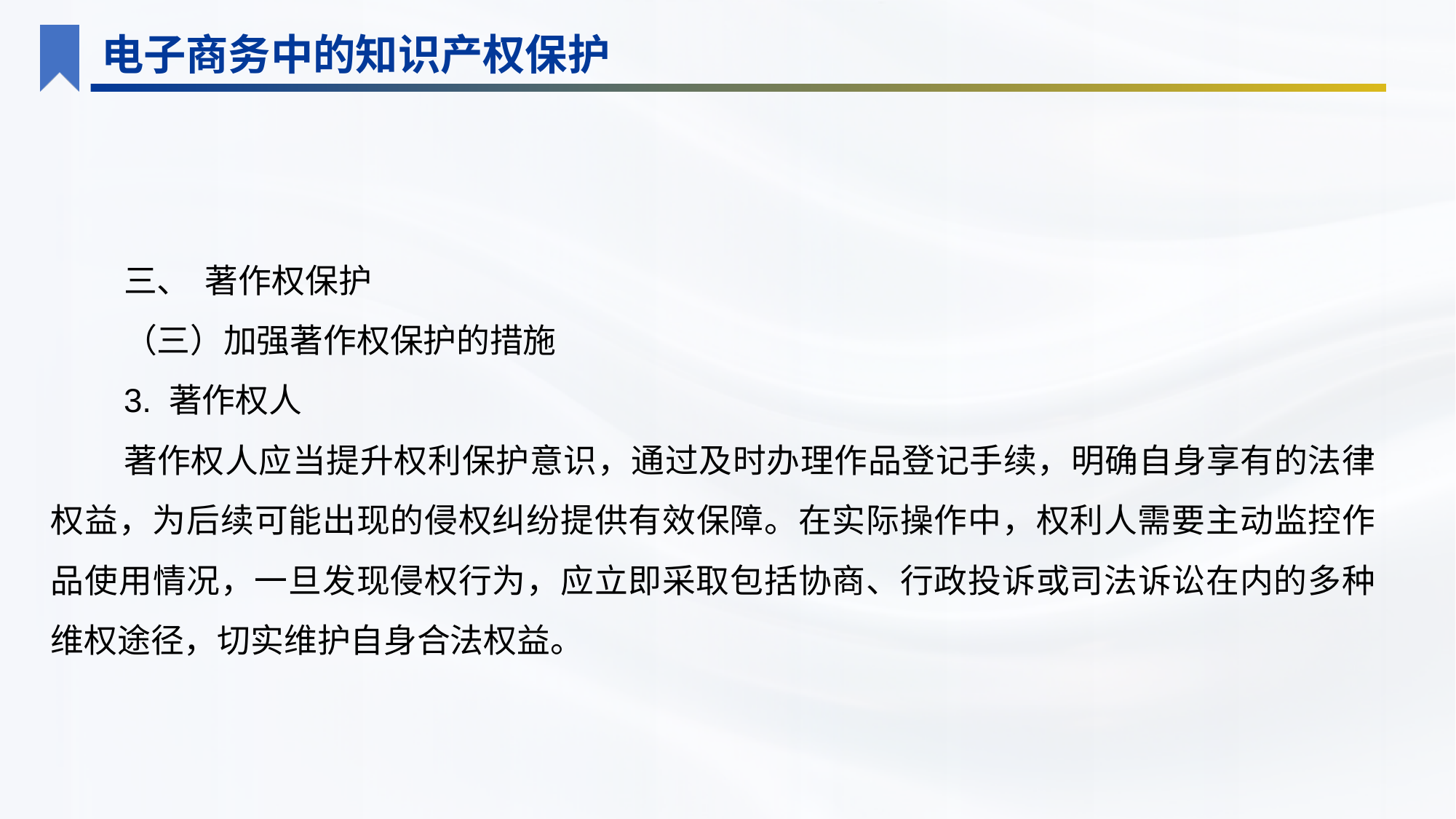

电子商务中的知识产权保护
三、  著作权保护
（三）加强著作权保护的措施
3. 著作权人
著作权人应当提升权利保护意识，通过及时办理作品登记手续，明确自身享有的法律权益，为后续可能出现的侵权纠纷提供有效保障。在实际操作中，权利人需要主动监控作品使用情况，一旦发现侵权行为，应立即采取包括协商、行政投诉或司法诉讼在内的多种维权途径，切实维护自身合法权益。